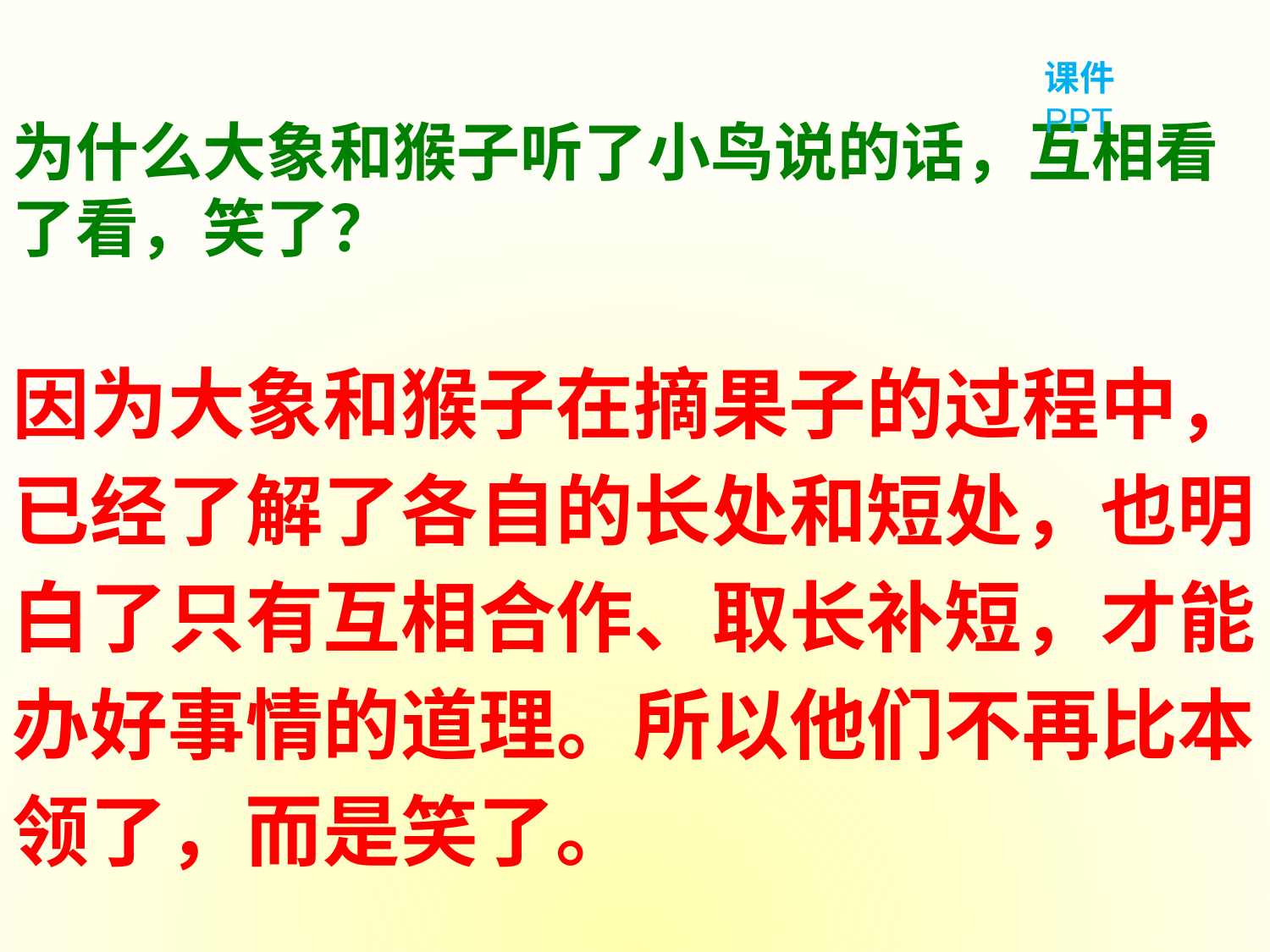

课件PPT
为什么大象和猴子听了小鸟说的话，互相看了看，笑了？

因为大象和猴子在摘果子的过程中，已经了解了各自的长处和短处，也明白了只有互相合作、取长补短，才能办好事情的道理。所以他们不再比本领了，而是笑了。